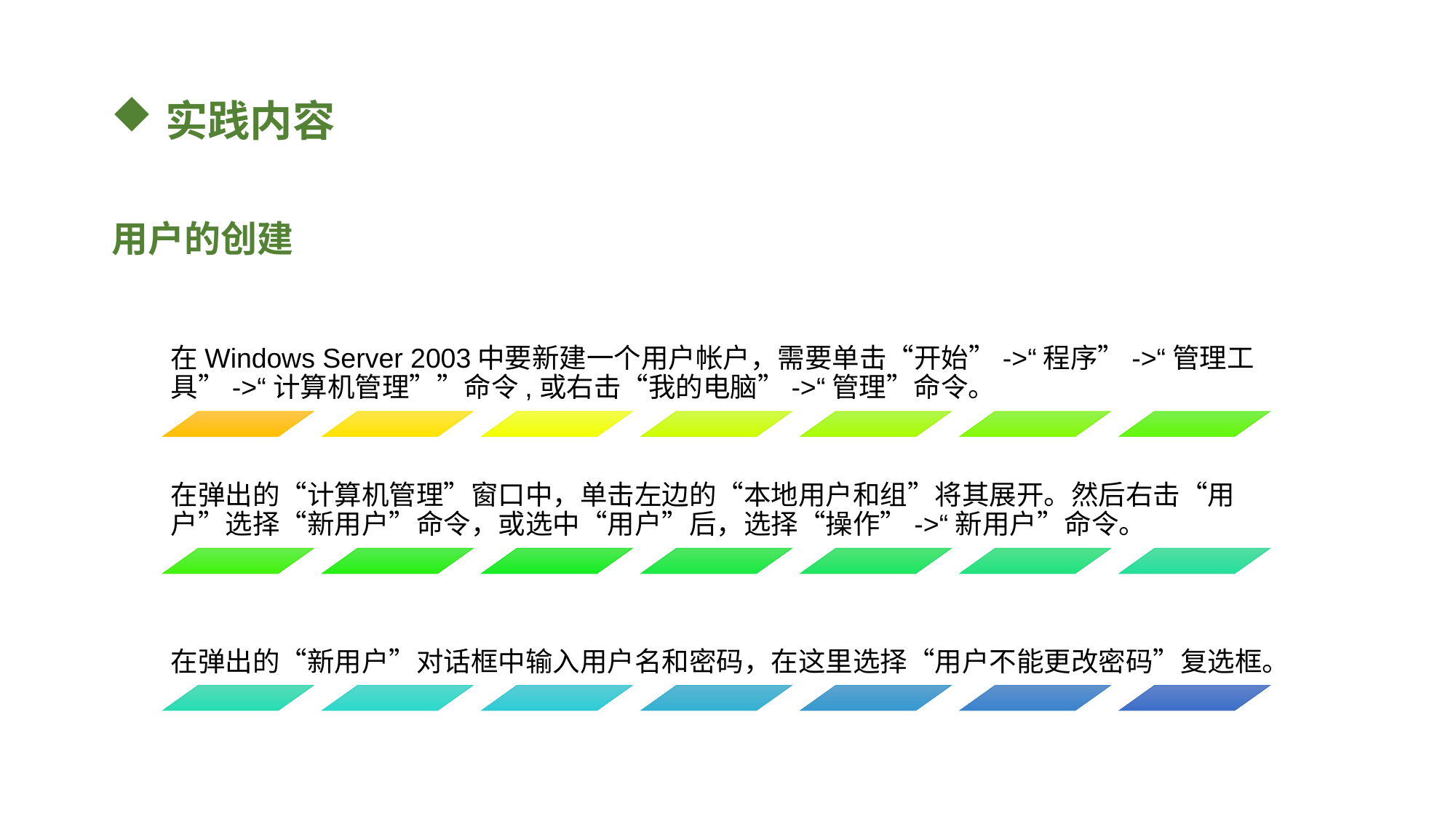

# 实践内容
用户的创建
在Windows Server 2003中要新建一个用户帐户，需要单击“开始”->“程序”->“管理工具”->“计算机管理””命令,或右击“我的电脑”->“管理”命令。
在弹出的“计算机管理”窗口中，单击左边的“本地用户和组”将其展开。然后右击“用户”选择“新用户”命令，或选中“用户”后，选择“操作”->“新用户”命令。
在弹出的“新用户”对话框中输入用户名和密码，在这里选择“用户不能更改密码”复选框。